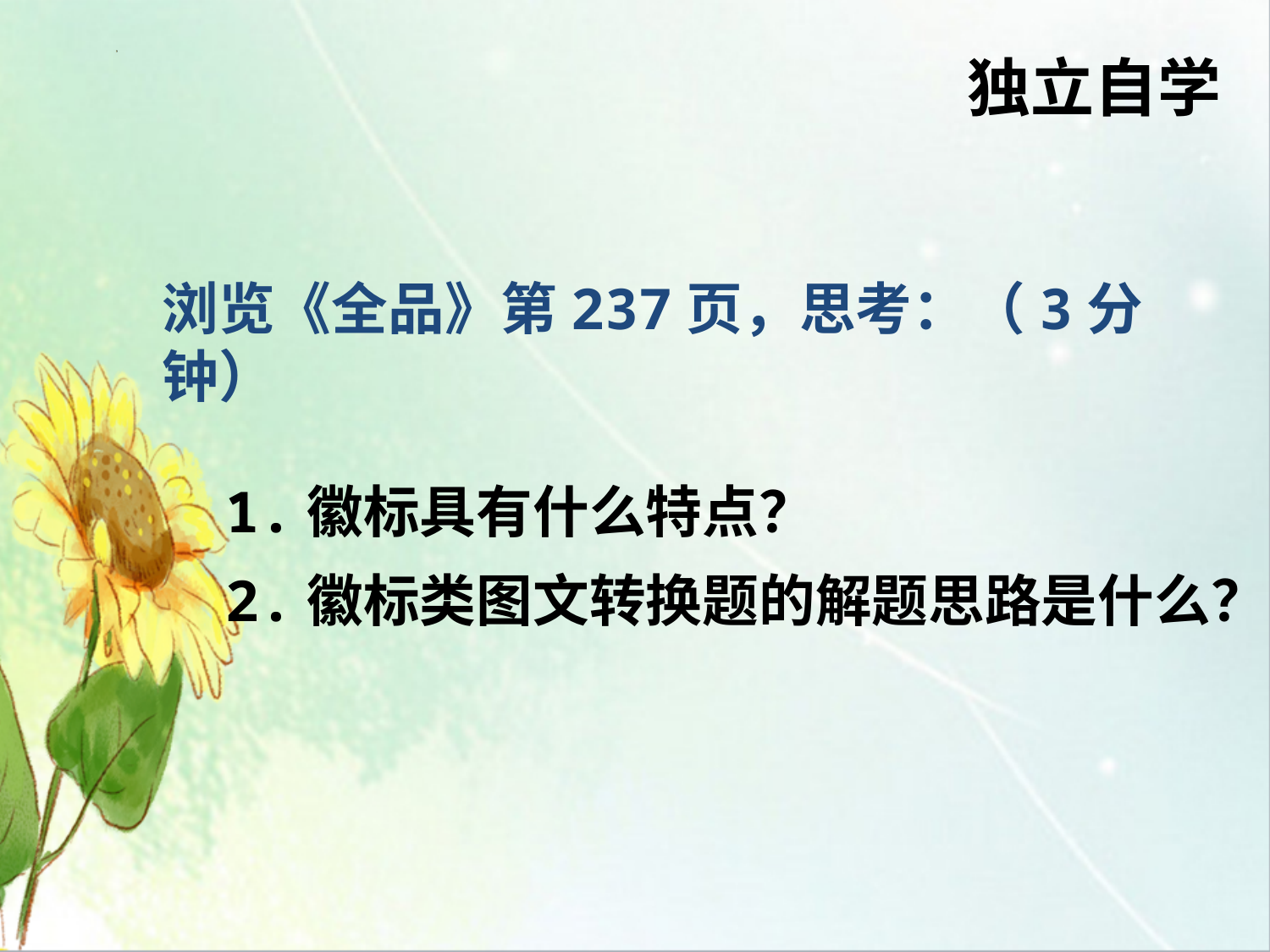

独立自学
浏览《全品》第237页，思考：（3分钟）

1.徽标具有什么特点？
2.徽标类图文转换题的解题思路是什么？